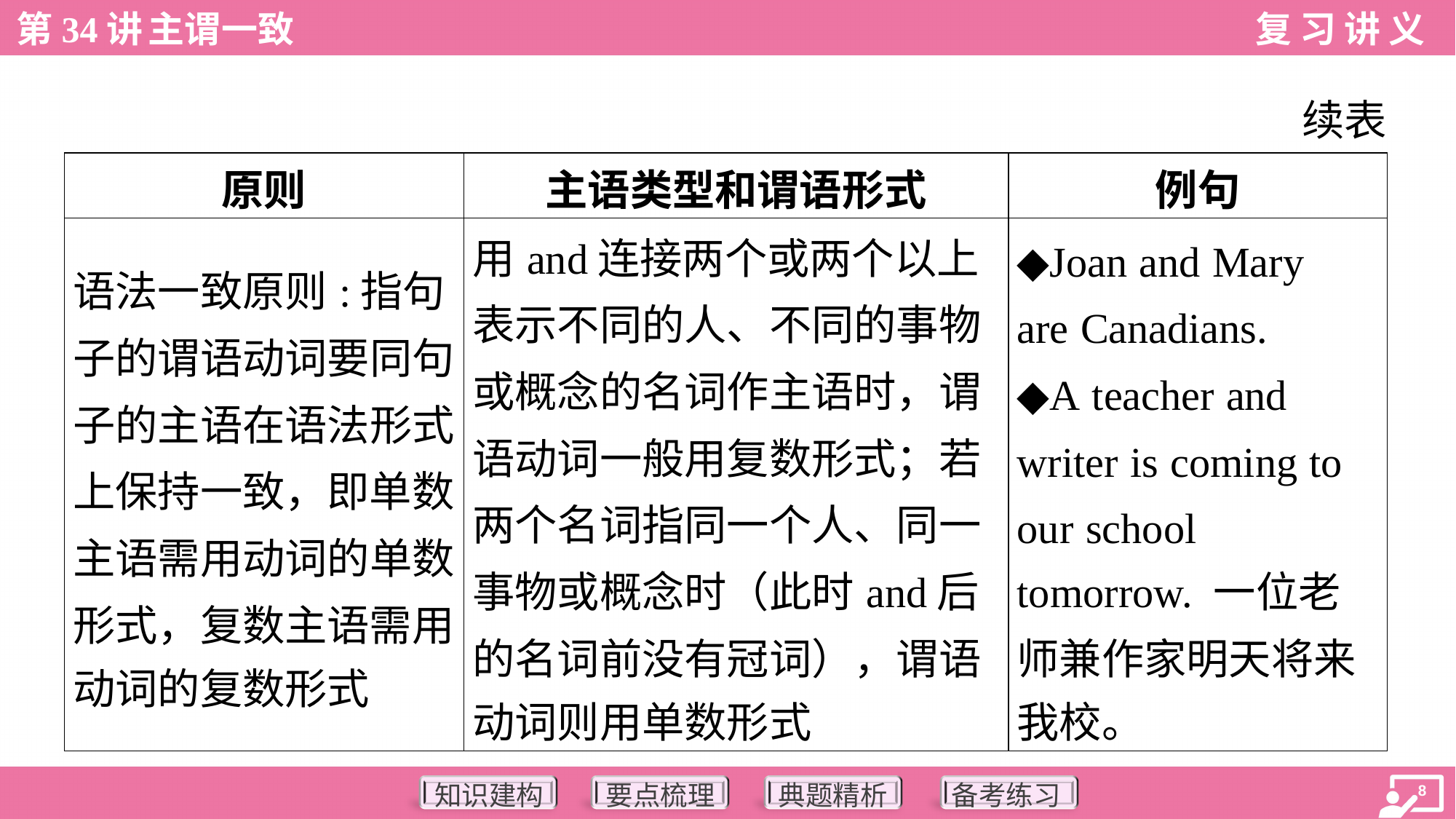

续表
| 原则 | 主语类型和谓语形式 | 例句 |
| --- | --- | --- |
| 语法一致原则:指句 子的谓语动词要同句 子的主语在语法形式 上保持一致，即单数 主语需用动词的单数 形式，复数主语需用 动词的复数形式 | 用and连接两个或两个以上 表示不同的人、不同的事物 或概念的名词作主语时，谓 语动词一般用复数形式；若 两个名词指同一个人、同一 事物或概念时（此时and后 的名词前没有冠词），谓语 动词则用单数形式 | ◆Joan and Mary are Canadians. ◆A teacher and writer is coming to our school tomorrow. 一位老 师兼作家明天将来 我校。 |